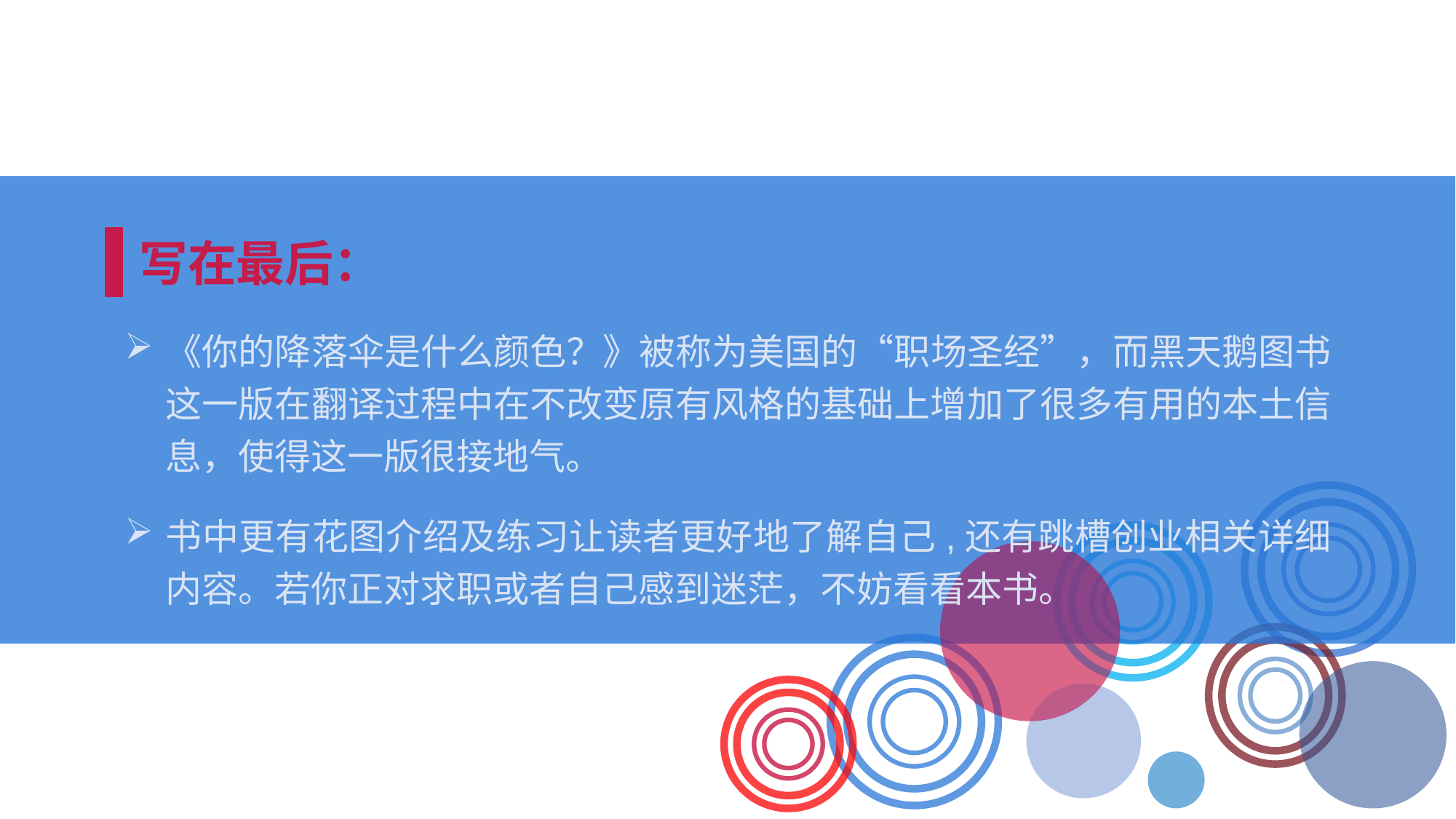

写在最后：
《你的降落伞是什么颜色？》被称为美国的“职场圣经”，而黑天鹅图书这一版在翻译过程中在不改变原有风格的基础上增加了很多有用的本土信息，使得这一版很接地气。
书中更有花图介绍及练习让读者更好地了解自己,还有跳槽创业相关详细内容。若你正对求职或者自己感到迷茫，不妨看看本书。